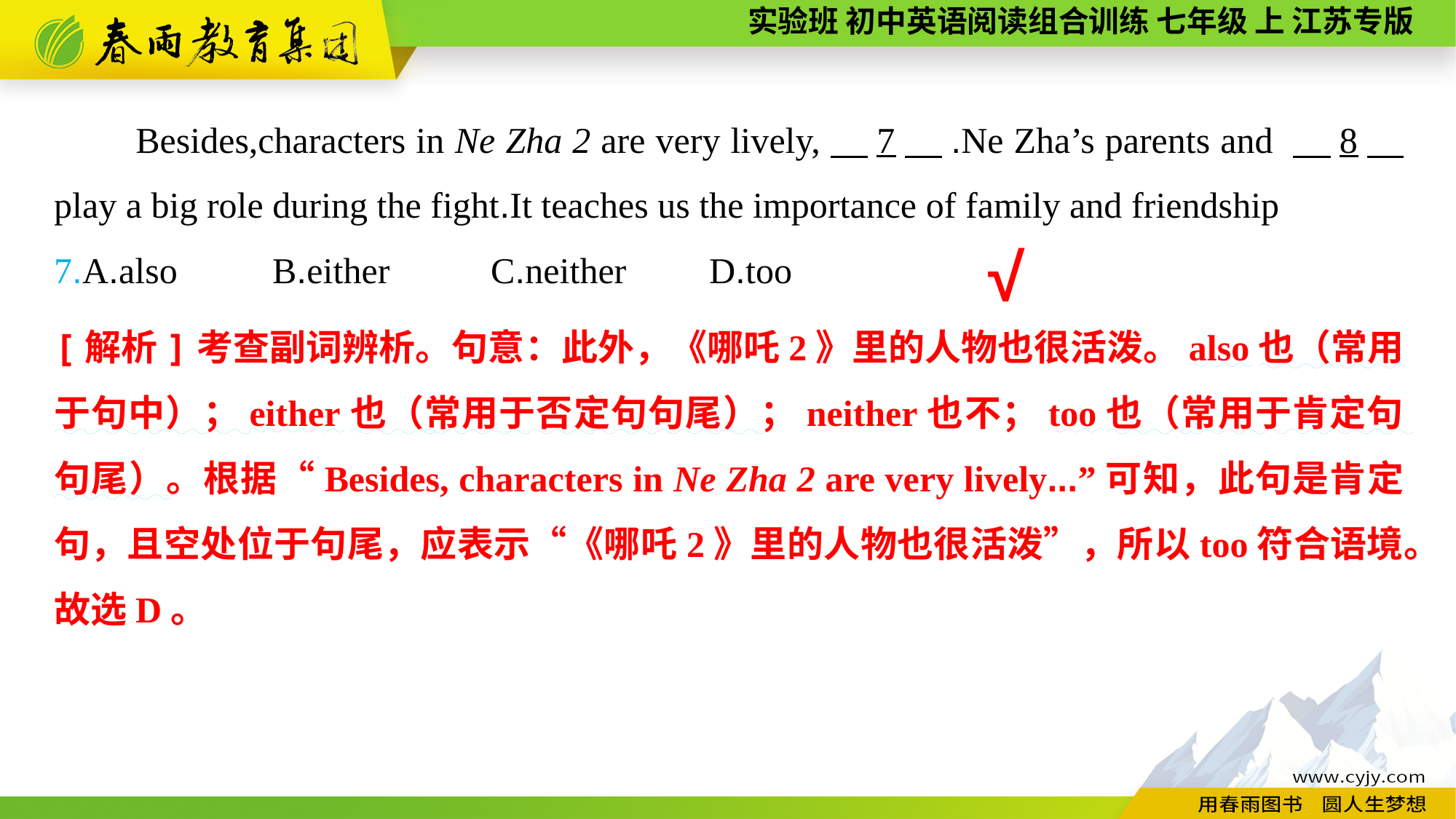

Besides,characters in Ne Zha 2 are very lively,　7　.Ne Zha’s parents and 　8　 play a big role during the fight.It teaches us the importance of family and friendship
7.A.also	B.either	C.neither	D.too
√
[解析]考查副词辨析。句意：此外，《哪吒2》里的人物也很活泼。also也（常用于句中）；either也（常用于否定句句尾）；neither也不；too也（常用于肯定句句尾）。根据“Besides, characters in Ne Zha 2 are very lively...”可知，此句是肯定句，且空处位于句尾，应表示“《哪吒2》里的人物也很活泼”，所以too符合语境。故选D。